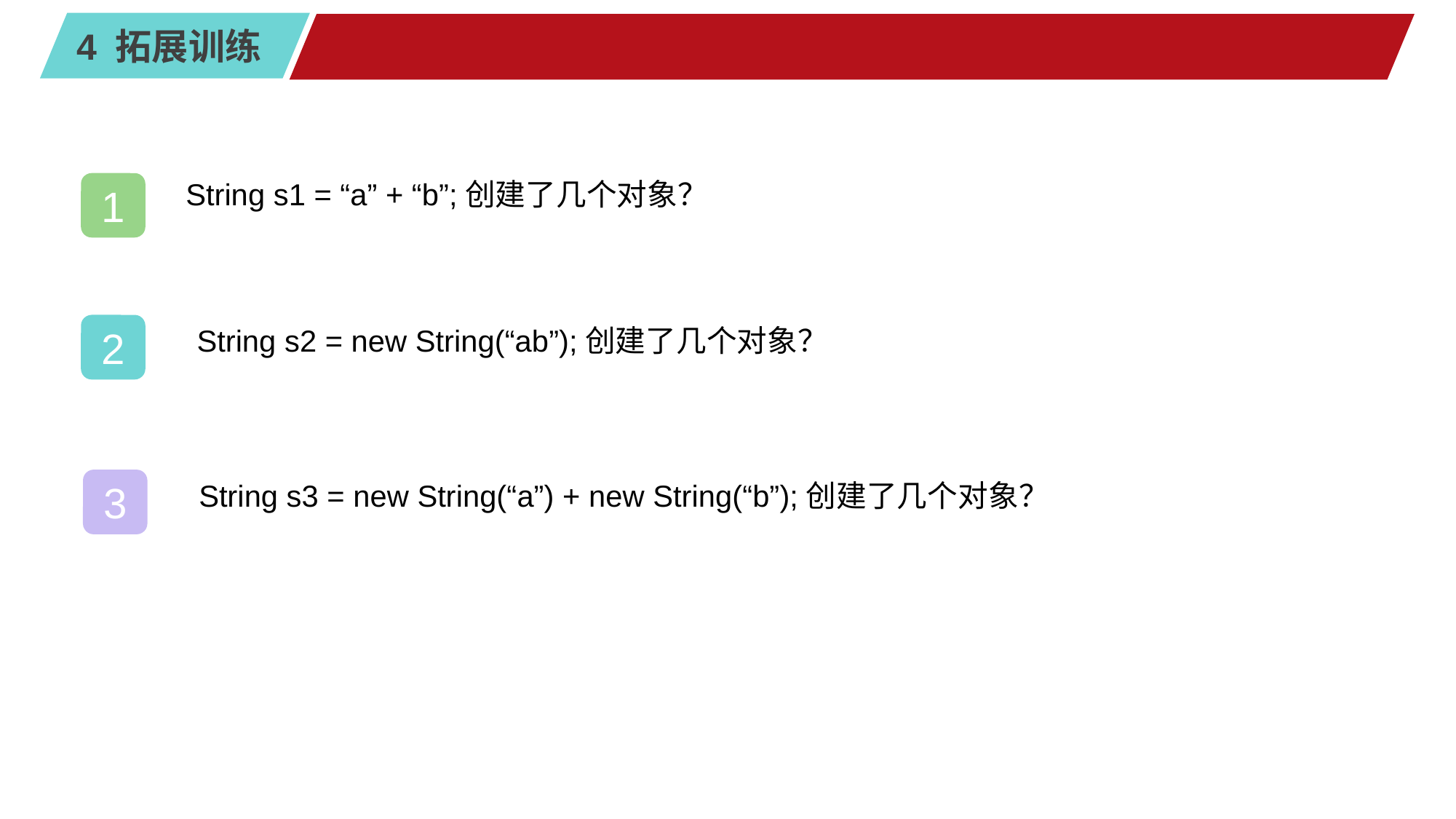

#
String s1 = “a” + “b”;创建了几个对象？
1
String s2 = new String(“ab”);创建了几个对象？
2
String s3 = new String(“a”) + new String(“b”);创建了几个对象？
3